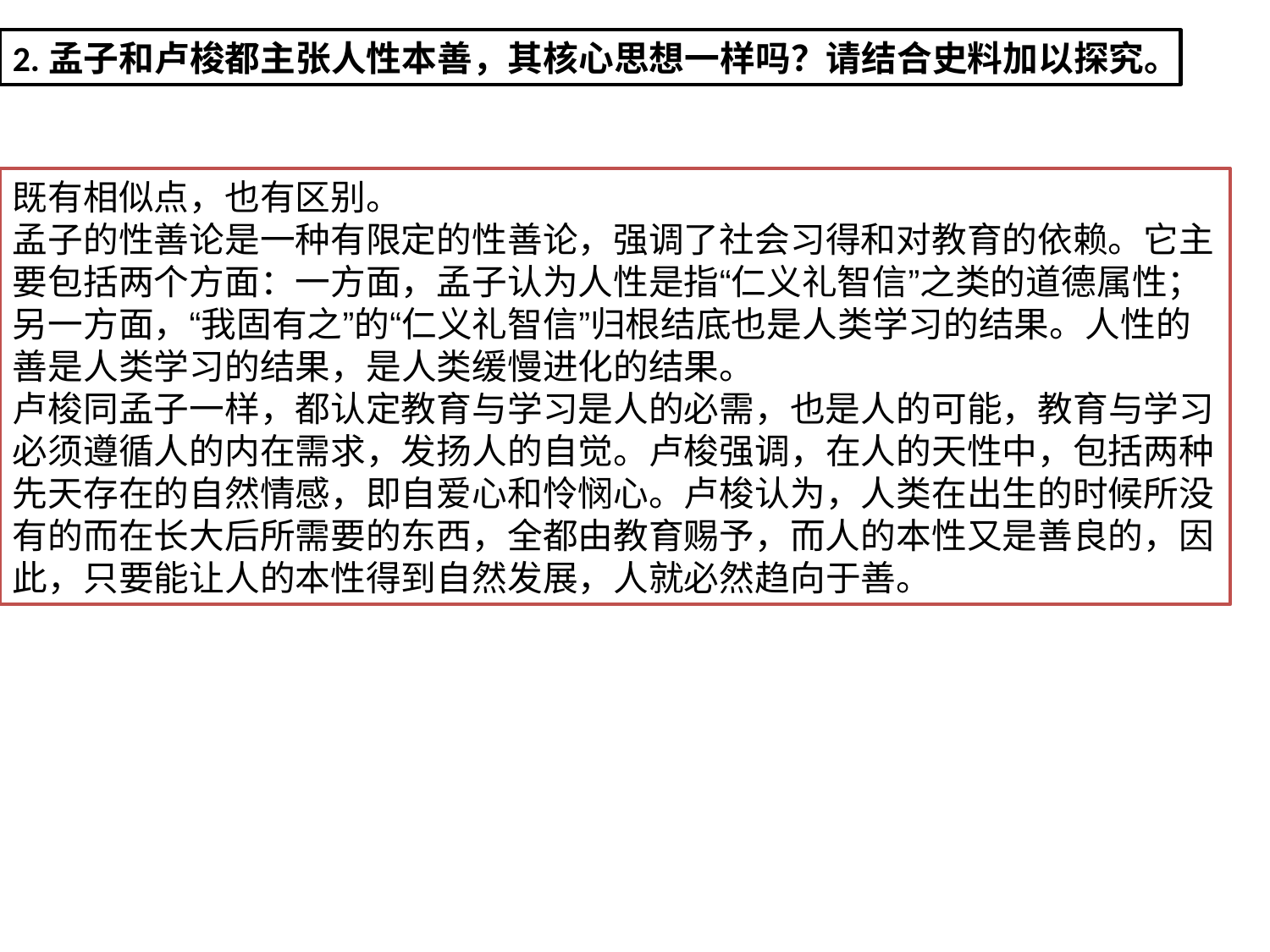

2.孟子和卢梭都主张人性本善，其核心思想一样吗？请结合史料加以探究。
既有相似点，也有区别。
孟子的性善论是一种有限定的性善论，强调了社会习得和对教育的依赖。它主要包括两个方面：一方面，孟子认为人性是指“仁义礼智信”之类的道德属性；另一方面，“我固有之”的“仁义礼智信”归根结底也是人类学习的结果。人性的善是人类学习的结果，是人类缓慢进化的结果。
卢梭同孟子一样，都认定教育与学习是人的必需，也是人的可能，教育与学习必须遵循人的内在需求，发扬人的自觉。卢梭强调，在人的天性中，包括两种先天存在的自然情感，即自爱心和怜悯心。卢梭认为，人类在出生的时候所没有的而在长大后所需要的东西，全都由教育赐予，而人的本性又是善良的，因此，只要能让人的本性得到自然发展，人就必然趋向于善。